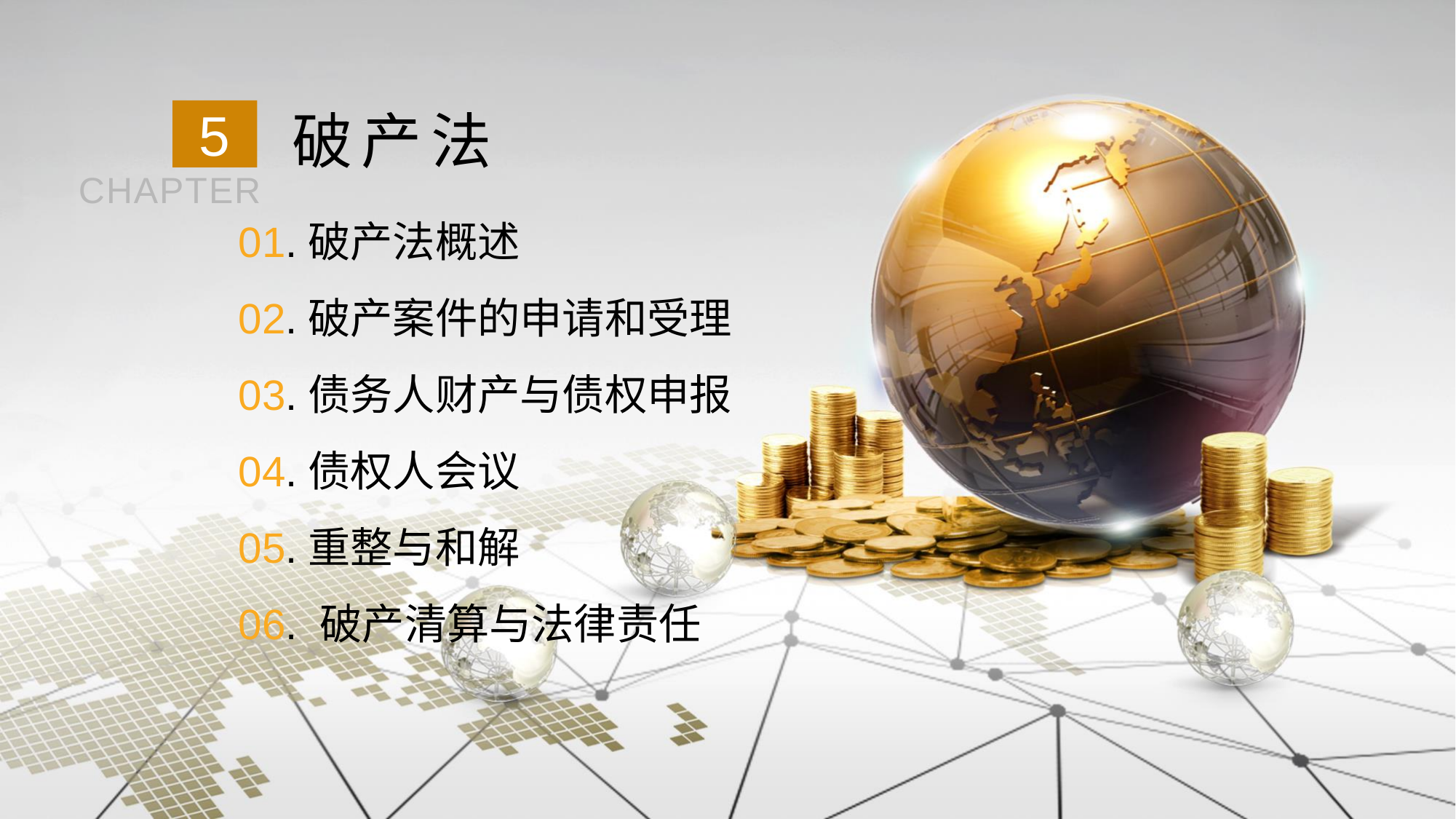

破产法
5
CHAPTER
01.破产法概述
02.破产案件的申请和受理
03.债务人财产与债权申报
04.债权人会议
05.重整与和解
06. 破产清算与法律责任